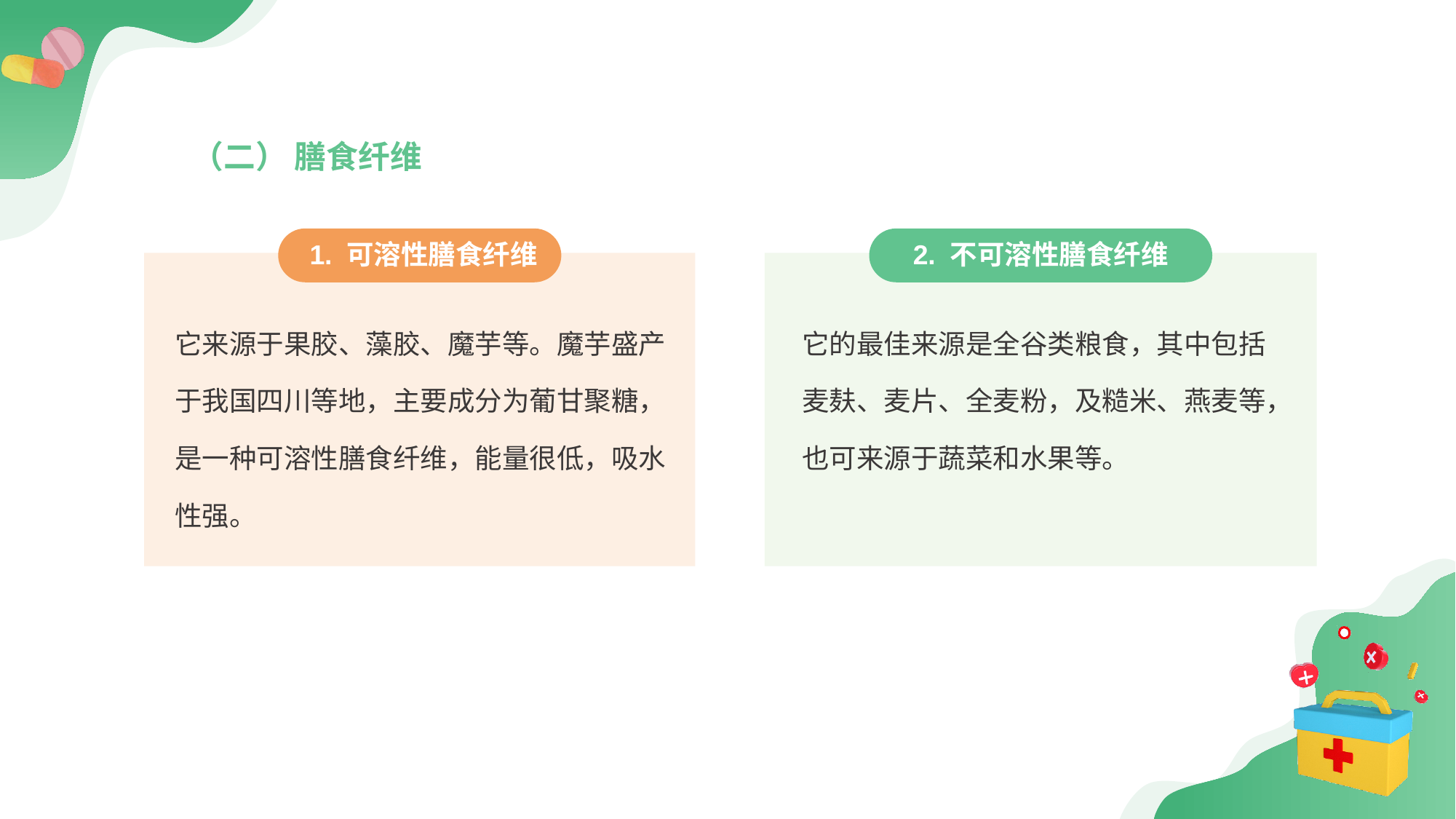

（二） 膳食纤维

 1. 可溶性膳食纤维
2. 不可溶性膳食纤维

它来源于果胶、藻胶、魔芋等。魔芋盛产于我国四川等地，主要成分为葡甘聚糖，是一种可溶性膳食纤维，能量很低，吸水性强。
它的最佳来源是全谷类粮食，其中包括麦麸、麦片、全麦粉，及糙米、燕麦等，也可来源于蔬菜和水果等。